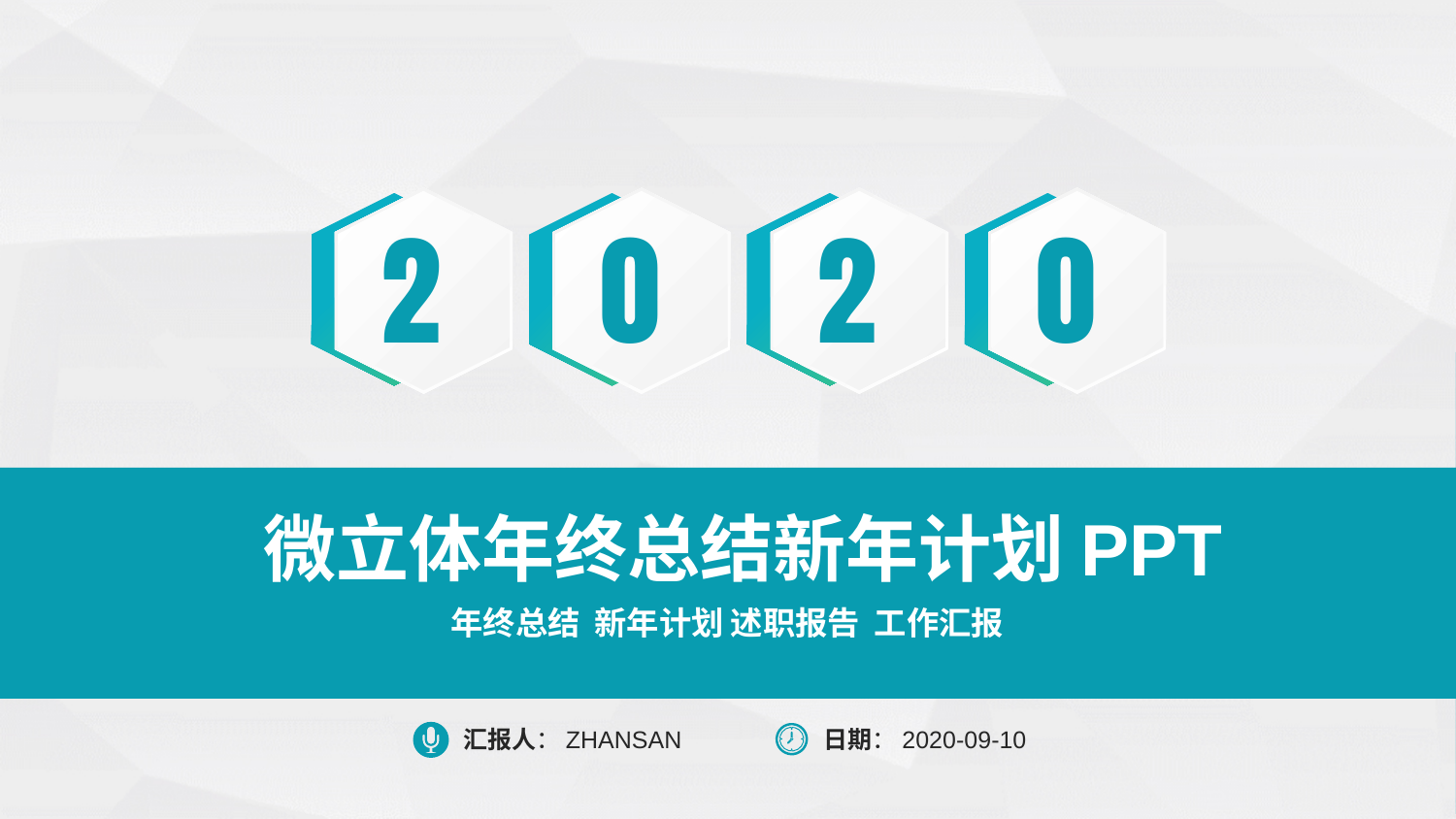

2
0
2
0

微立体年终总结新年计划PPT
年终总结  新年计划 述职报告  工作汇报
汇报人：ZHANSAN
日期：2020-09-10